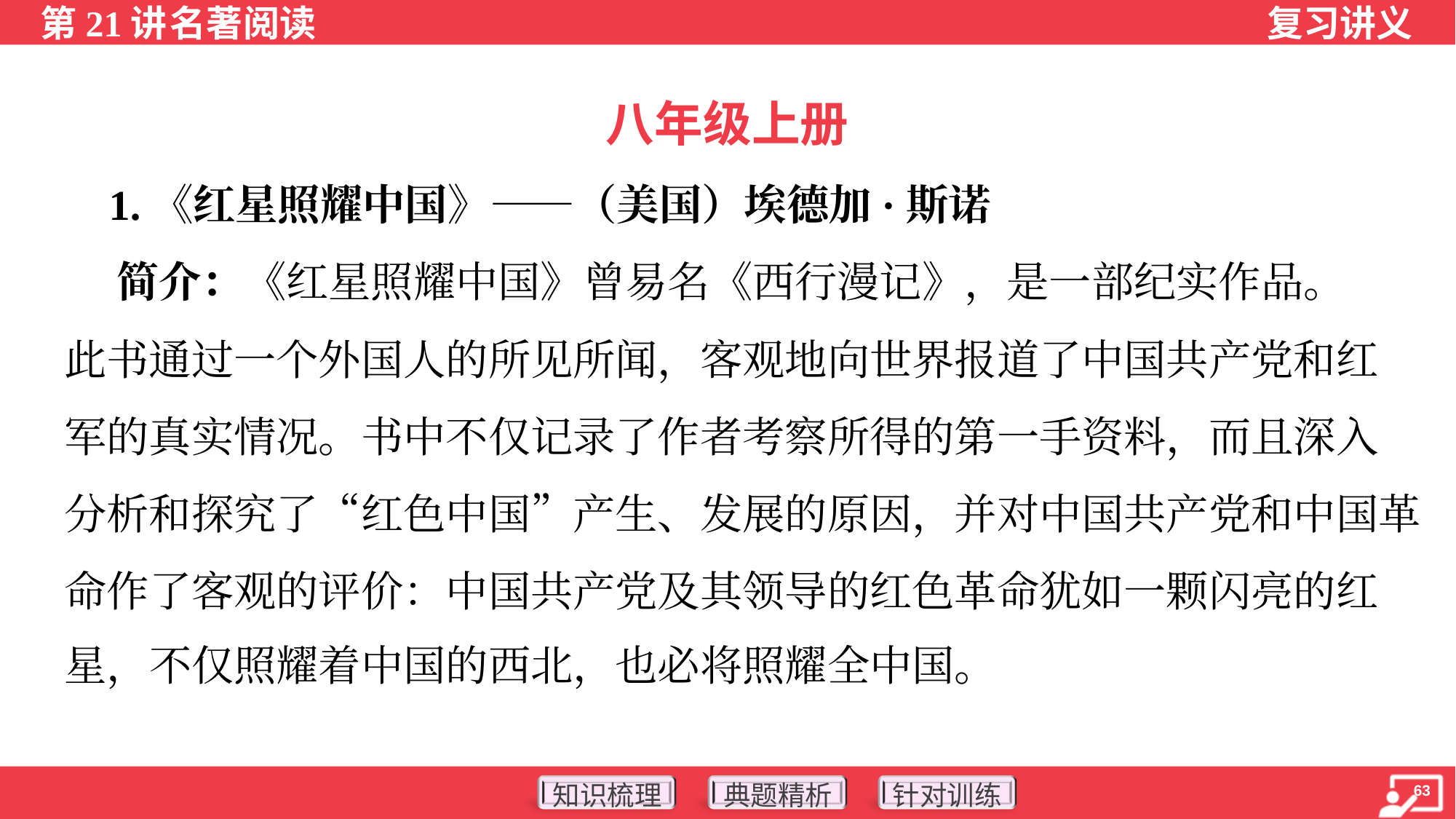

八年级上册
    1.《红星照耀中国》——（美国）埃德加·斯诺
    简介：《红星照耀中国》曾易名《西行漫记》，是一部纪实作品。
此书通过一个外国人的所见所闻，客观地向世界报道了中国共产党和红
军的真实情况。书中不仅记录了作者考察所得的第一手资料，而且深入
分析和探究了“红色中国”产生、发展的原因，并对中国共产党和中国革
命作了客观的评价：中国共产党及其领导的红色革命犹如一颗闪亮的红
星，不仅照耀着中国的西北，也必将照耀全中国。